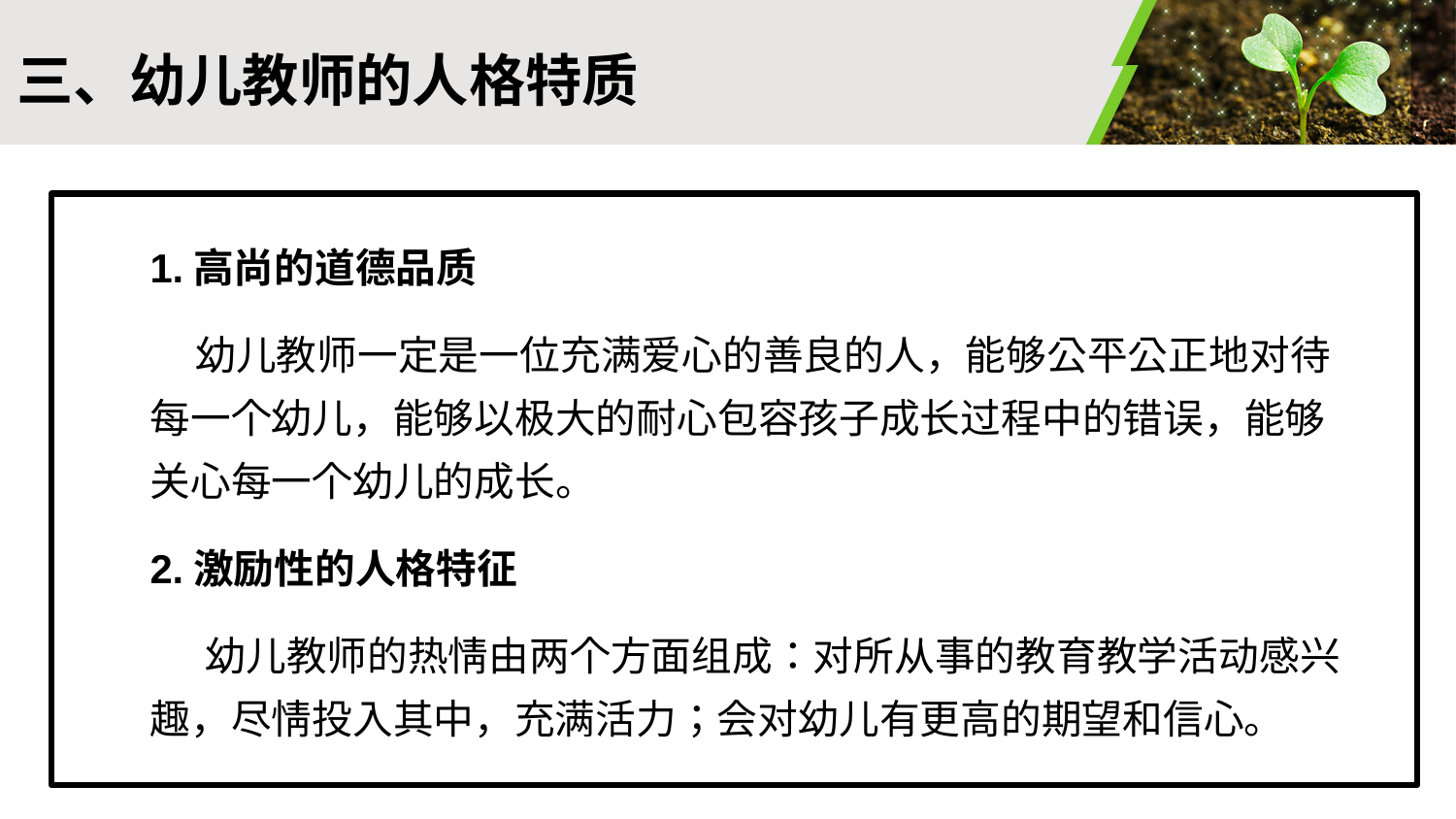

#
三、幼儿教师的人格特质

1.高尚的道德品质
    幼儿教师一定是一位充满爱心的善良的人，能够公平公正地对待每一个幼儿，能够以极大的耐心包容孩子成长过程中的错误，能够关心每一个幼儿的成长。
2.激励性的人格特征
    幼儿教师的热情由两个方面组成：对所从事的教育教学活动感兴趣，尽情投入其中，充满活力；会对幼儿有更高的期望和信心。